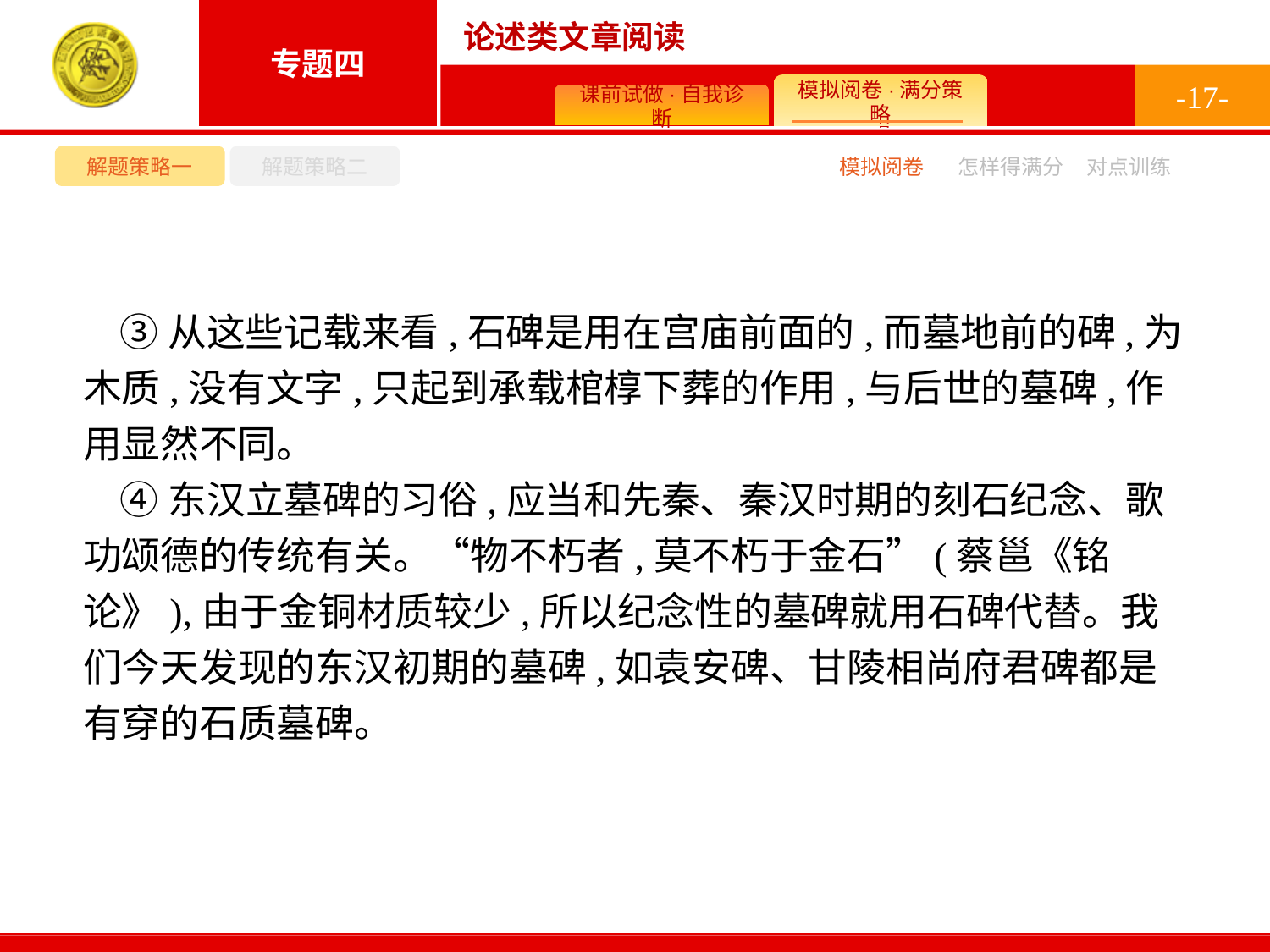

-17-
解题策略一
解题策略二
模拟阅卷
怎样得满分
对点训练
③从这些记载来看,石碑是用在宫庙前面的,而墓地前的碑,为木质,没有文字,只起到承载棺椁下葬的作用,与后世的墓碑,作用显然不同。
④东汉立墓碑的习俗,应当和先秦、秦汉时期的刻石纪念、歌功颂德的传统有关。“物不朽者,莫不朽于金石”(蔡邕《铭论》),由于金铜材质较少,所以纪念性的墓碑就用石碑代替。我们今天发现的东汉初期的墓碑,如袁安碑、甘陵相尚府君碑都是有穿的石质墓碑。